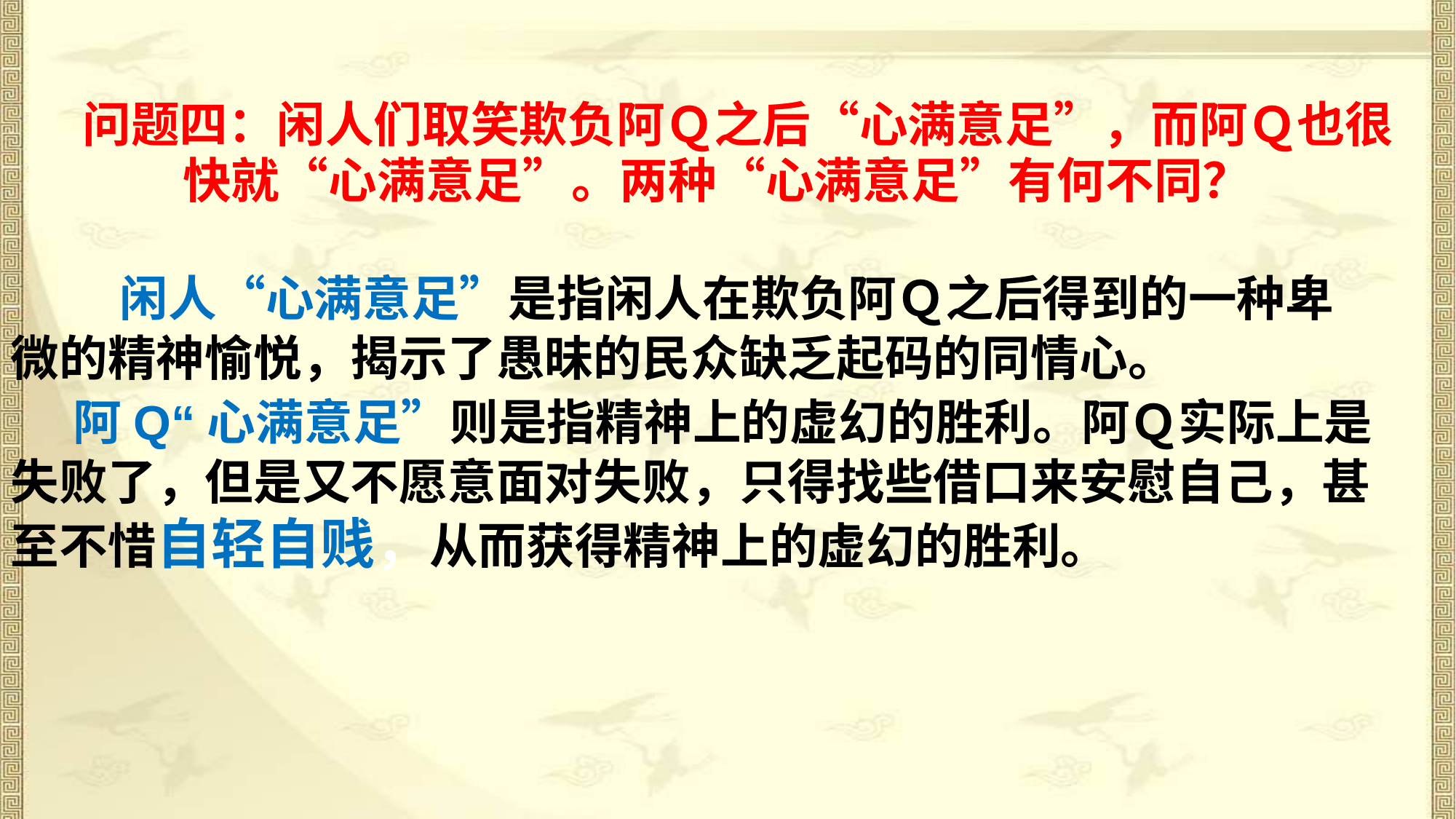

问题四：闲人们取笑欺负阿Ｑ之后“心满意足”，而阿Ｑ也很
        快就“心满意足”。两种“心满意足”有何不同？
　　闲人“心满意足”是指闲人在欺负阿Ｑ之后得到的一种卑微的精神愉悦，揭示了愚昧的民众缺乏起码的同情心。
    阿Q“心满意足”则是指精神上的虚幻的胜利。阿Ｑ实际上是失败了，但是又不愿意面对失败，只得找些借口来安慰自己，甚至不惜自轻自贱，从而获得精神上的虚幻的胜利。